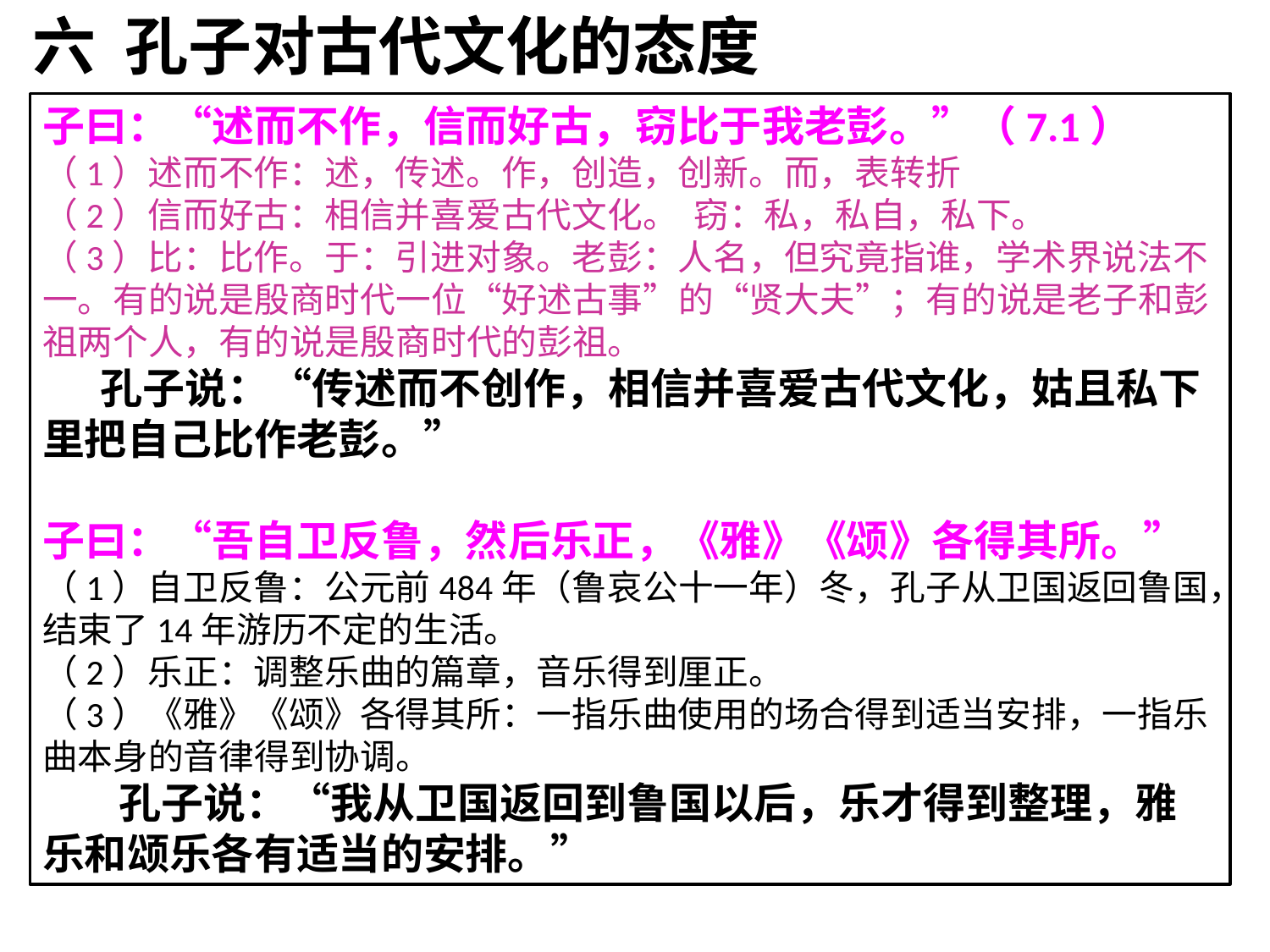

六  孔子对古代文化的态度
子曰：“述而不作，信而好古，窃比于我老彭。”（7.1）
（1）述而不作：述，传述。作，创造，创新。而，表转折
（2）信而好古：相信并喜爱古代文化。  窃：私，私自，私下。
（3）比：比作。于：引进对象。老彭：人名，但究竟指谁，学术界说法不一。有的说是殷商时代一位“好述古事”的“贤大夫”；有的说是老子和彭祖两个人，有的说是殷商时代的彭祖。
     孔子说：“传述而不创作，相信并喜爱古代文化，姑且私下里把自己比作老彭。”
子曰：“吾自卫反鲁，然后乐正，《雅》《颂》各得其所。”
（1）自卫反鲁：公元前484年（鲁哀公十一年）冬，孔子从卫国返回鲁国，结束了14年游历不定的生活。
（2）乐正：调整乐曲的篇章，音乐得到厘正。
（3）《雅》《颂》各得其所：一指乐曲使用的场合得到适当安排，一指乐曲本身的音律得到协调。
       孔子说：“我从卫国返回到鲁国以后，乐才得到整理，雅乐和颂乐各有适当的安排。”